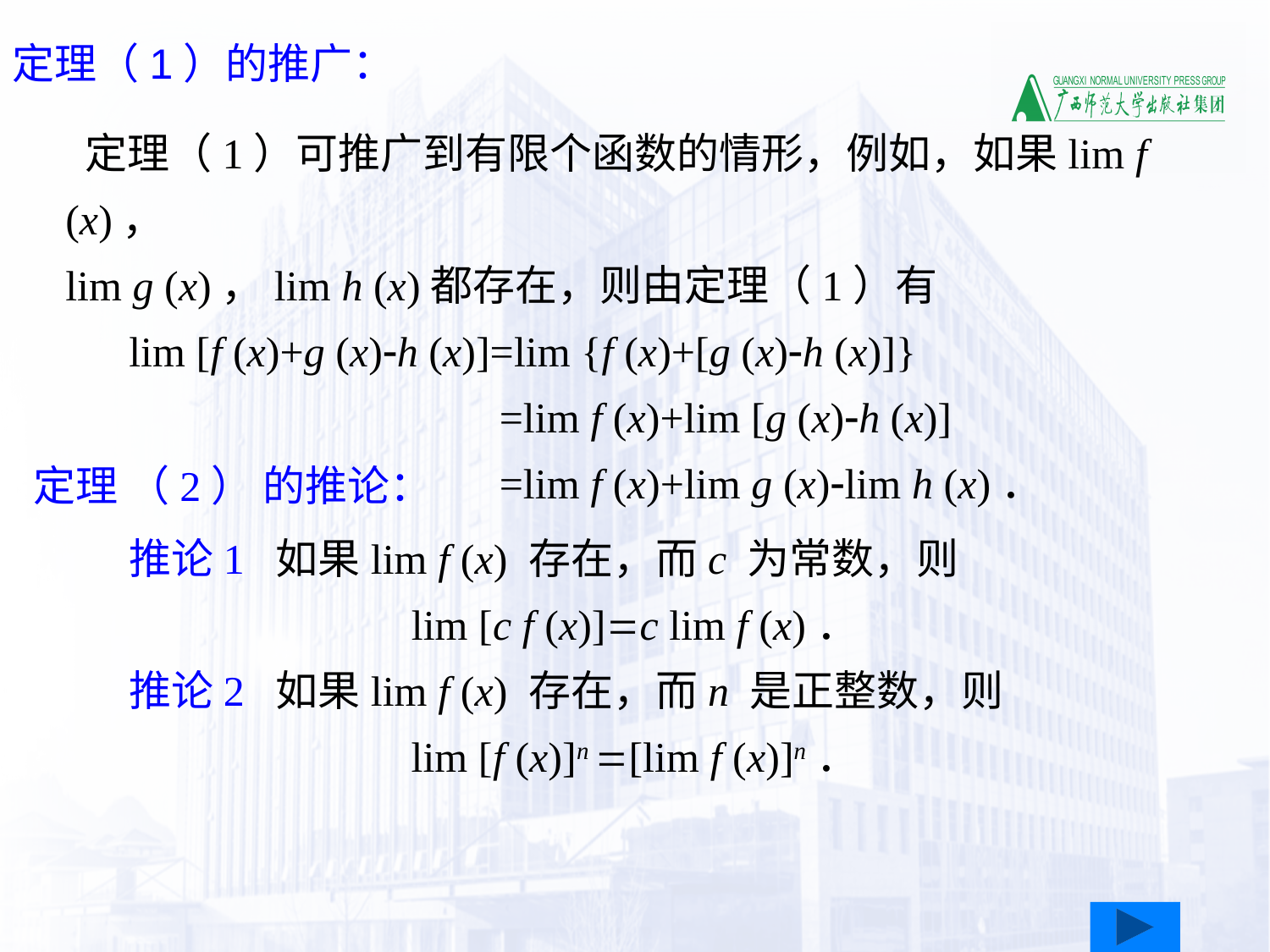

定理（1）的推广：
 定理（1）可推广到有限个函数的情形，例如，如果lim f (x)，
lim g (x)，lim h (x)都存在，则由定理（1）有
      lim [f (x)+g (x)−h (x)]=lim {f (x)+[g (x)−h (x)]}
                                         =lim f (x)+lim [g (x)−h (x)]
                                         =lim f (x)+lim g (x)−lim h (x)．
定理 （2） 的推论：
        推论1  如果lim f (x) 存在，而c 为常数，则
lim [c f (x)]=c lim f (x)．
        推论2  如果lim f (x) 存在，而n 是正整数，则
lim [f (x)]n =[lim f (x)]n．